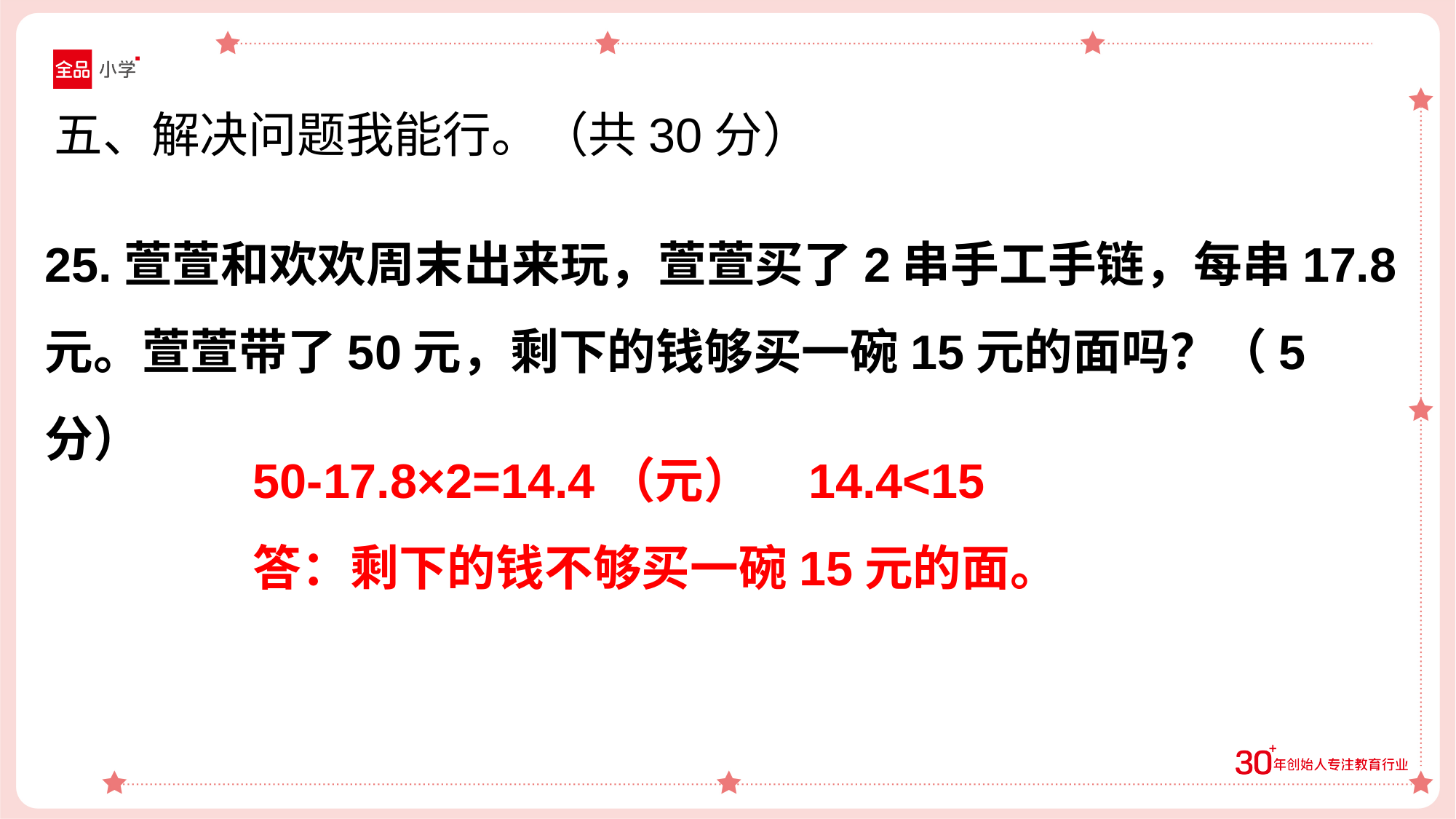

五、解决问题我能行。（共30分）
25.萱萱和欢欢周末出来玩，萱萱买了2串手工手链，每串17.8元。萱萱带了50元，剩下的钱够买一碗15元的面吗？（5分）
50-17.8×2=14.4（元）    14.4<15
答：剩下的钱不够买一碗15元的面。